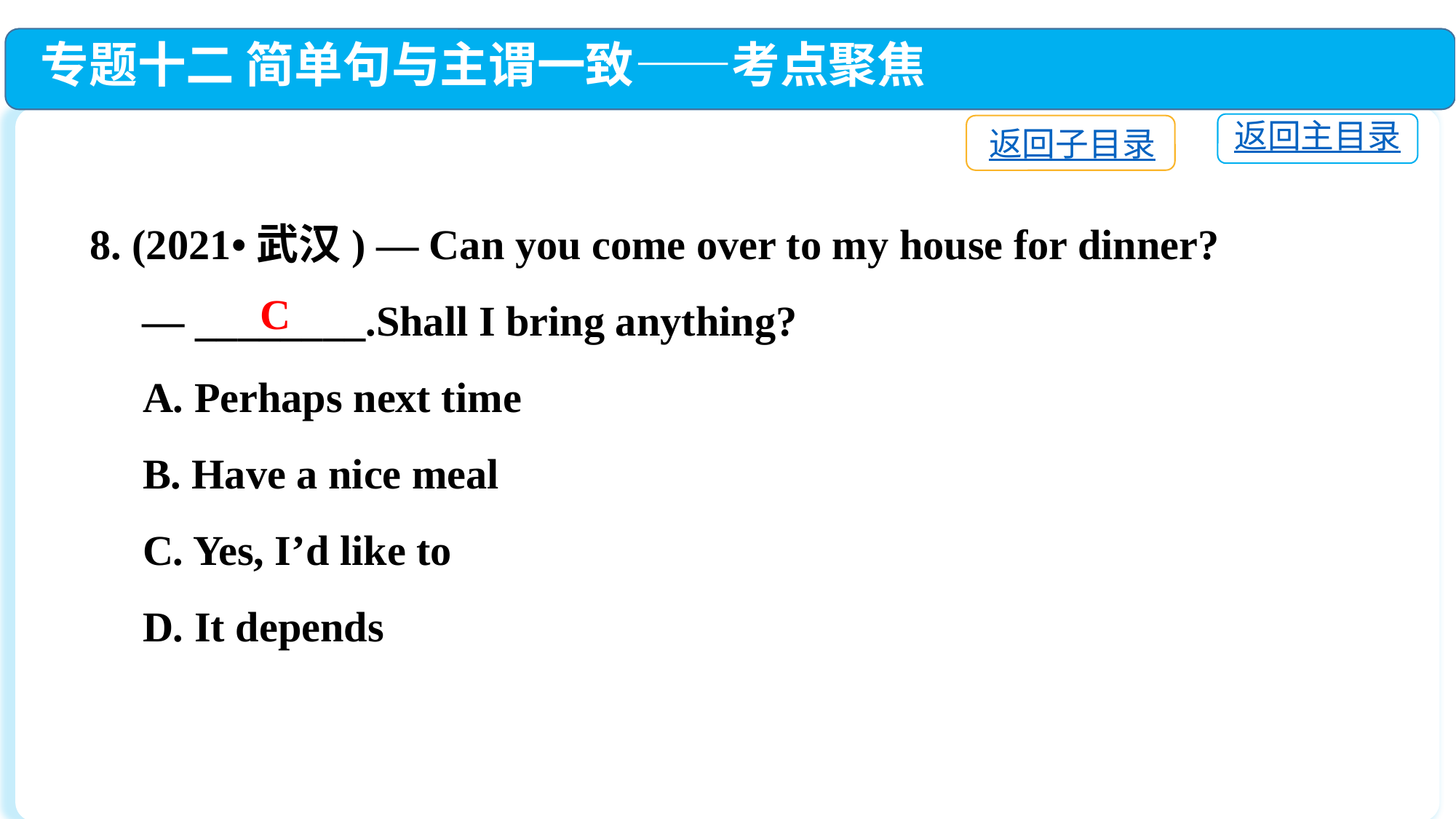

专题十二 简单句与主谓一致——考点聚焦

返回主目录

返回子目录
8. (2021•武汉) — Can you come over to my house for dinner?
     — ________.Shall I bring anything?
     A. Perhaps next time
     B. Have a nice meal
     C. Yes, I’d like to
     D. It depends
C